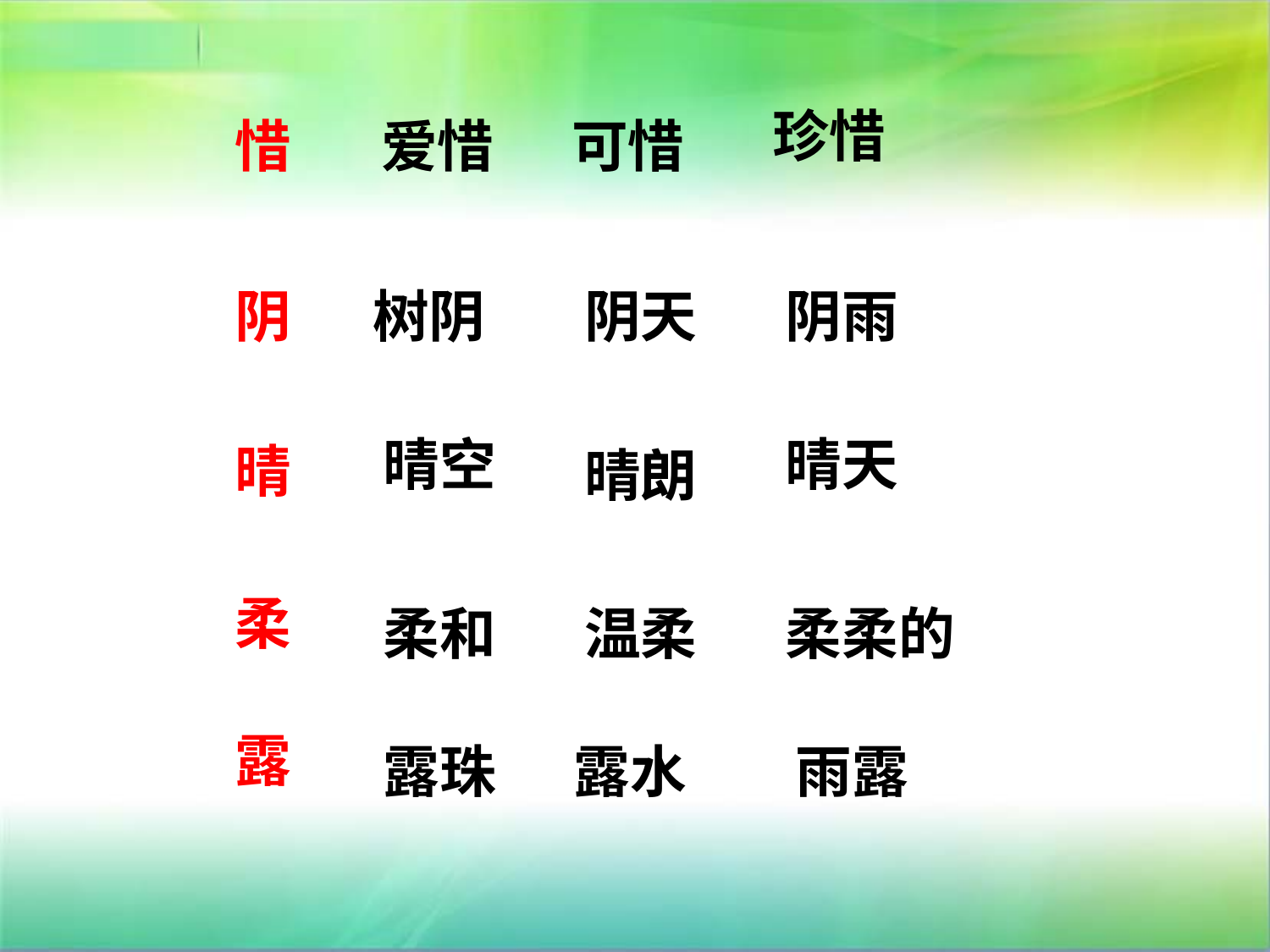

珍惜
惜
爱惜
可惜
阴
树阴
阴天
阴雨
晴空
晴天
晴
晴朗
柔
柔和
温柔
柔柔的
露
露珠
露水
雨露